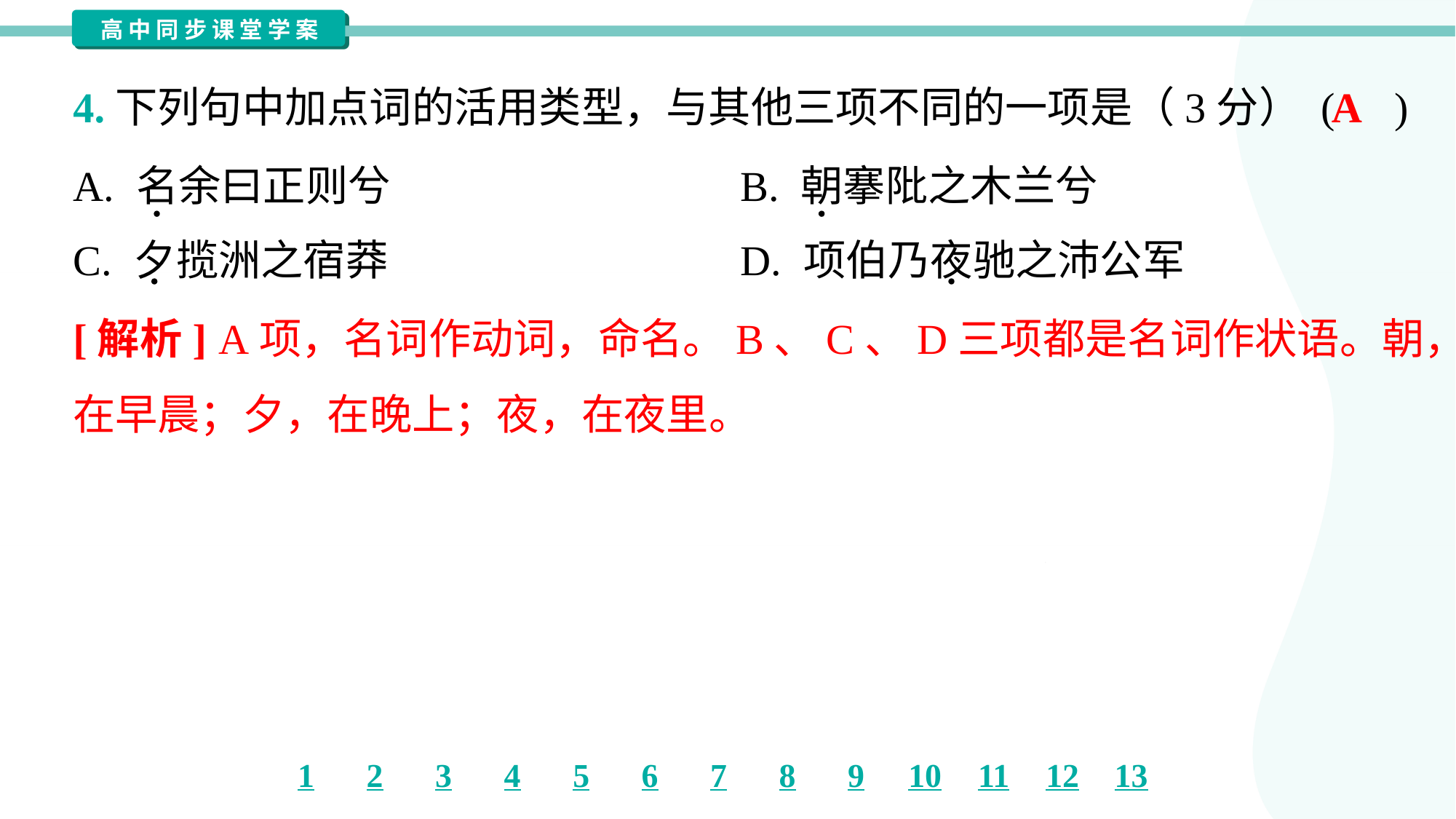

A
4.下列句中加点词的活用类型，与其他三项不同的一项是（3分） (     )
A. 名余曰正则兮	B. 朝搴阰之木兰兮
C. 夕揽洲之宿莽	D. 项伯乃夜驰之沛公军

[解析] A项，名词作动词，命名。B、C、D三项都是名词作状语。朝，
在早晨；夕，在晚上；夜，在夜里。